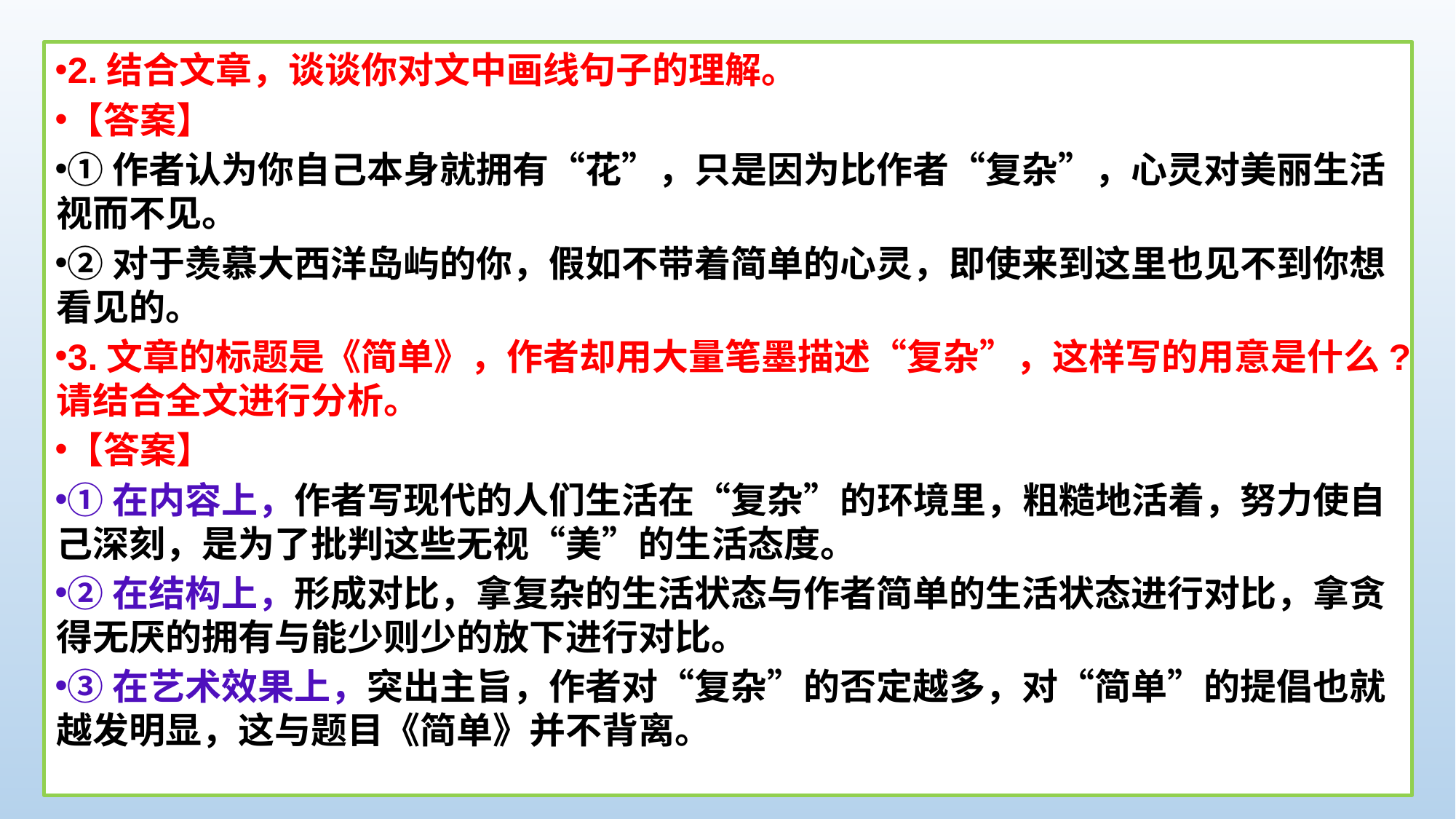

2.结合文章，谈谈你对文中画线句子的理解。
【答案】
①作者认为你自己本身就拥有“花”，只是因为比作者“复杂”，心灵对美丽生活视而不见。
②对于羡慕大西洋岛屿的你，假如不带着简单的心灵，即使来到这里也见不到你想看见的。
3.文章的标题是《简单》，作者却用大量笔墨描述“复杂”，这样写的用意是什么?请结合全文进行分析。
【答案】
①在内容上，作者写现代的人们生活在“复杂”的环境里，粗糙地活着，努力使自己深刻，是为了批判这些无视“美”的生活态度。
②在结构上，形成对比，拿复杂的生活状态与作者简单的生活状态进行对比，拿贪得无厌的拥有与能少则少的放下进行对比。
③在艺术效果上，突出主旨，作者对“复杂”的否定越多，对“简单”的提倡也就越发明显，这与题目《简单》并不背离。